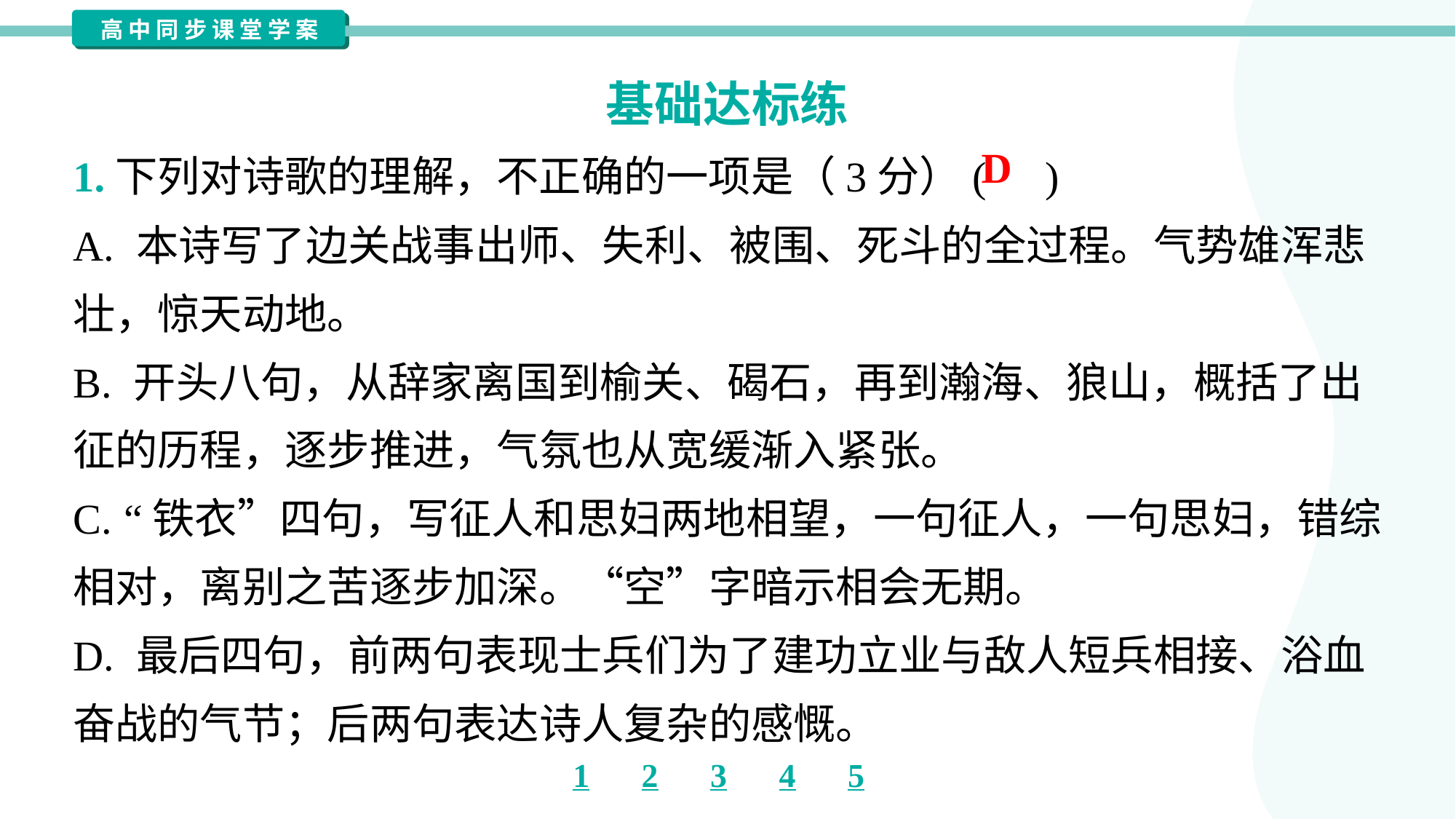

基础达标练
D
1.下列对诗歌的理解，不正确的一项是（3分）(     )
A. 本诗写了边关战事出师、失利、被围、死斗的全过程。气势雄浑悲
壮，惊天动地。
B. 开头八句，从辞家离国到榆关、碣石，再到瀚海、狼山，概括了出
征的历程，逐步推进，气氛也从宽缓渐入紧张。
C. “铁衣”四句，写征人和思妇两地相望，一句征人，一句思妇，错综
相对，离别之苦逐步加深。“空”字暗示相会无期。
D. 最后四句，前两句表现士兵们为了建功立业与敌人短兵相接、浴血
奋战的气节；后两句表达诗人复杂的感慨。